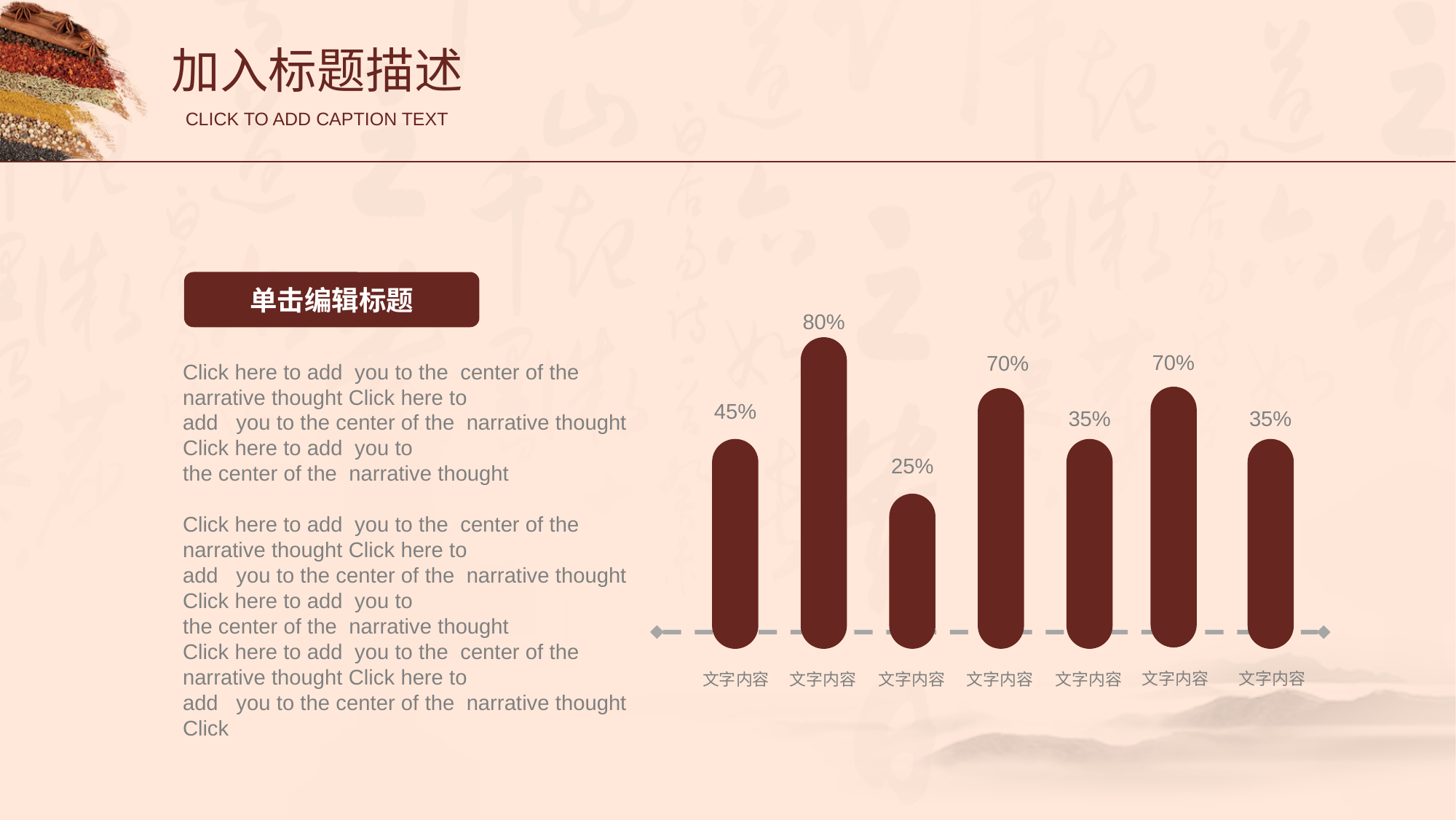

加入标题描述
CLICK TO ADD CAPTION TEXT

单击编辑标题
80%

70%
70%
Click here to add  you to the  center of the  narrative thought Click here to
add   you to the center of the  narrative thought  Click here to add  you to
the center of the  narrative thought

Click here to add  you to the  center of the  narrative thought Click here to
add   you to the center of the  narrative thought  Click here to add  you to
the center of the  narrative thought
Click here to add  you to the  center of the  narrative thought Click here to
add   you to the center of the  narrative thought  Click

45%
35%
35%

25%

文字内容
文字内容
文字内容
文字内容
文字内容
文字内容
文字内容